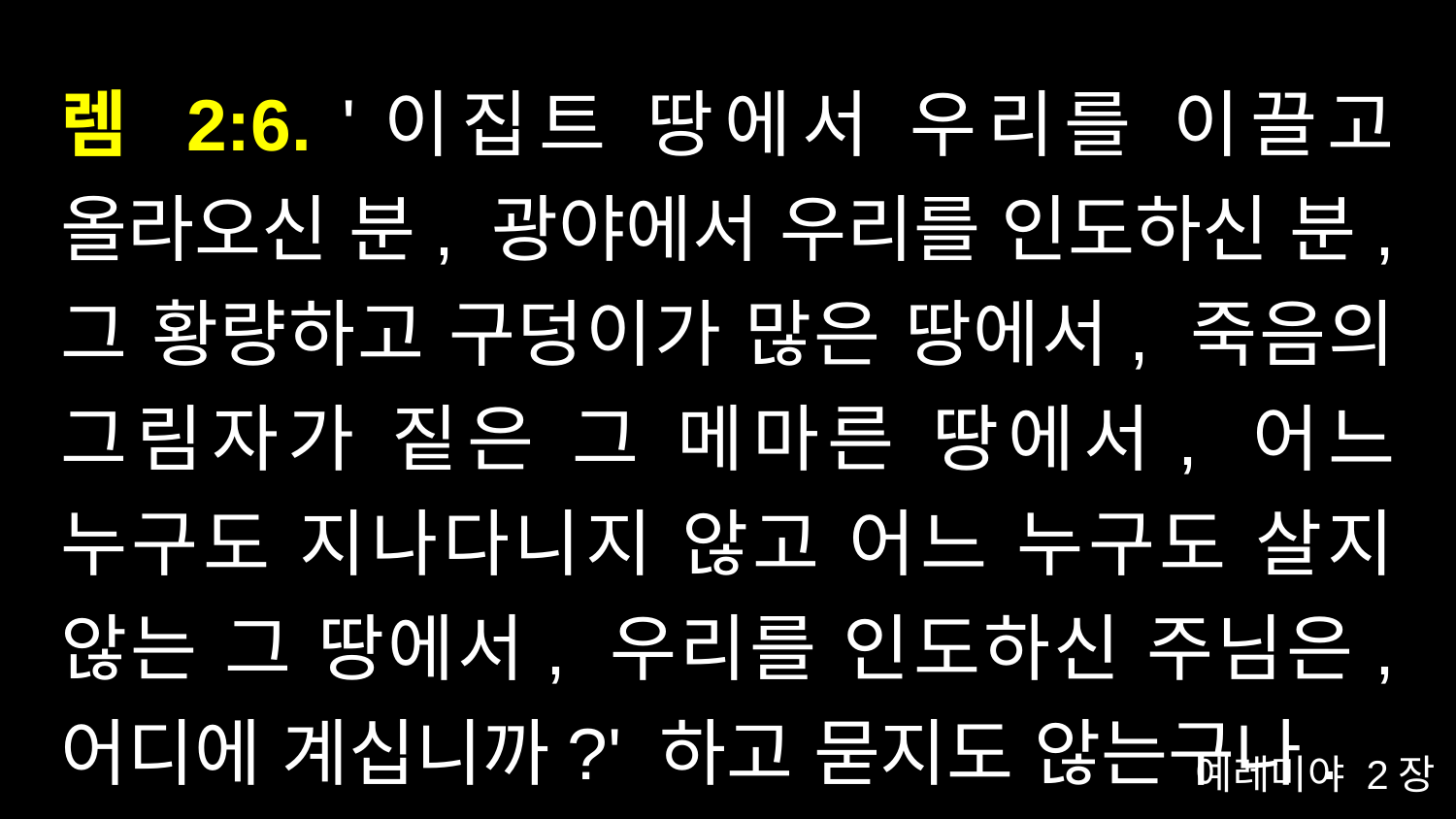

# 렘 2:6. '이집트 땅에서 우리를 이끌고 올라오신 분, 광야에서 우리를 인도하신 분, 그 황량하고 구덩이가 많은 땅에서, 죽음의 그림자가 짙은 그 메마른 땅에서, 어느 누구도 지나다니지 않고 어느 누구도 살지 않는 그 땅에서, 우리를 인도하신 주님은, 어디에 계십니까?' 하고 묻지도 않는구나.
예레미야 2장